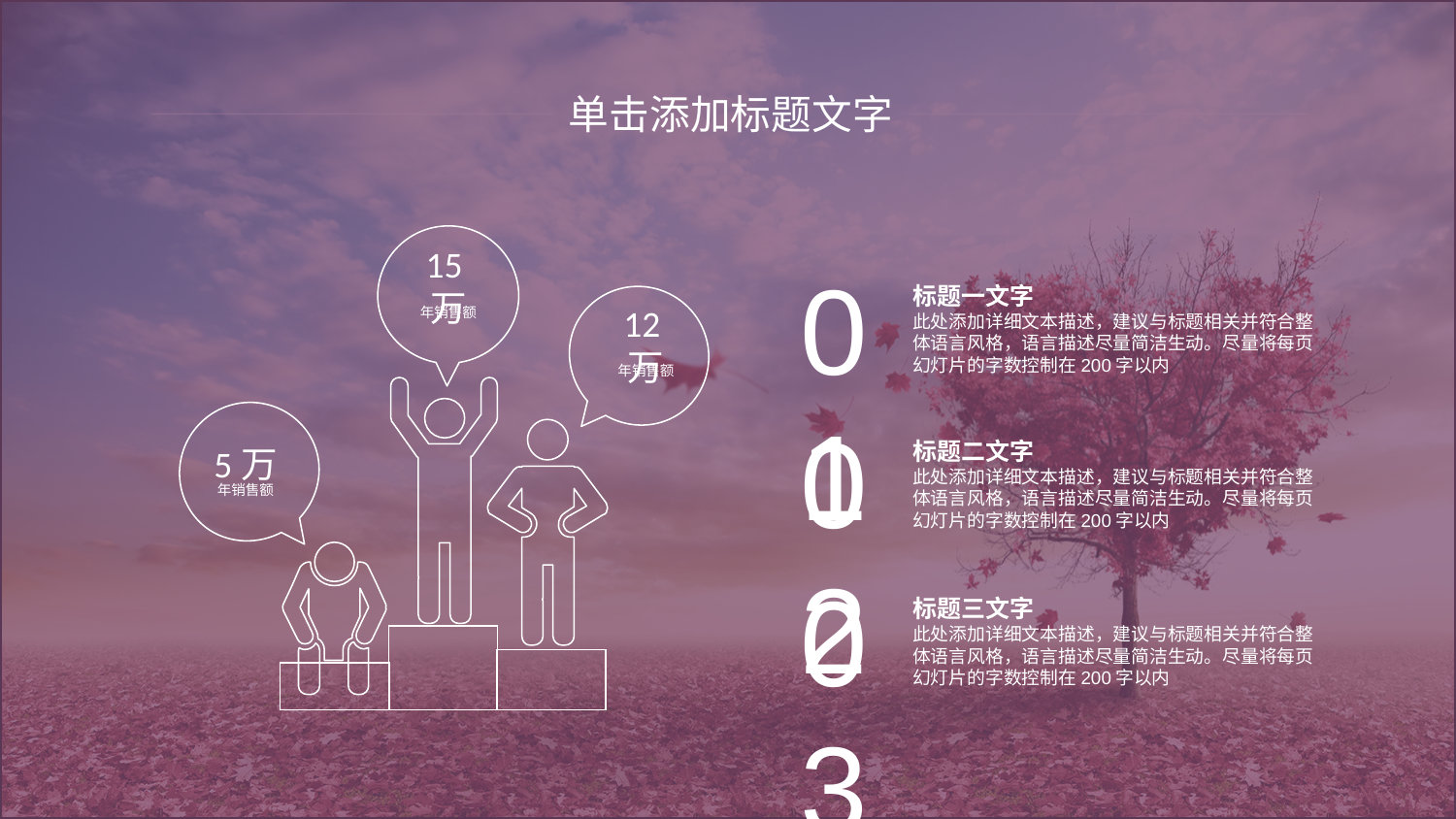

单击添加标题文字

15万
年销售额

01
标题一文字
此处添加详细文本描述，建议与标题相关并符合整体语言风格，语言描述尽量简洁生动。尽量将每页幻灯片的字数控制在200字以内

12万
年销售额

02
标题二文字
此处添加详细文本描述，建议与标题相关并符合整体语言风格，语言描述尽量简洁生动。尽量将每页幻灯片的字数控制在200字以内

5万
年销售额

03
标题三文字
此处添加详细文本描述，建议与标题相关并符合整体语言风格，语言描述尽量简洁生动。尽量将每页幻灯片的字数控制在200字以内